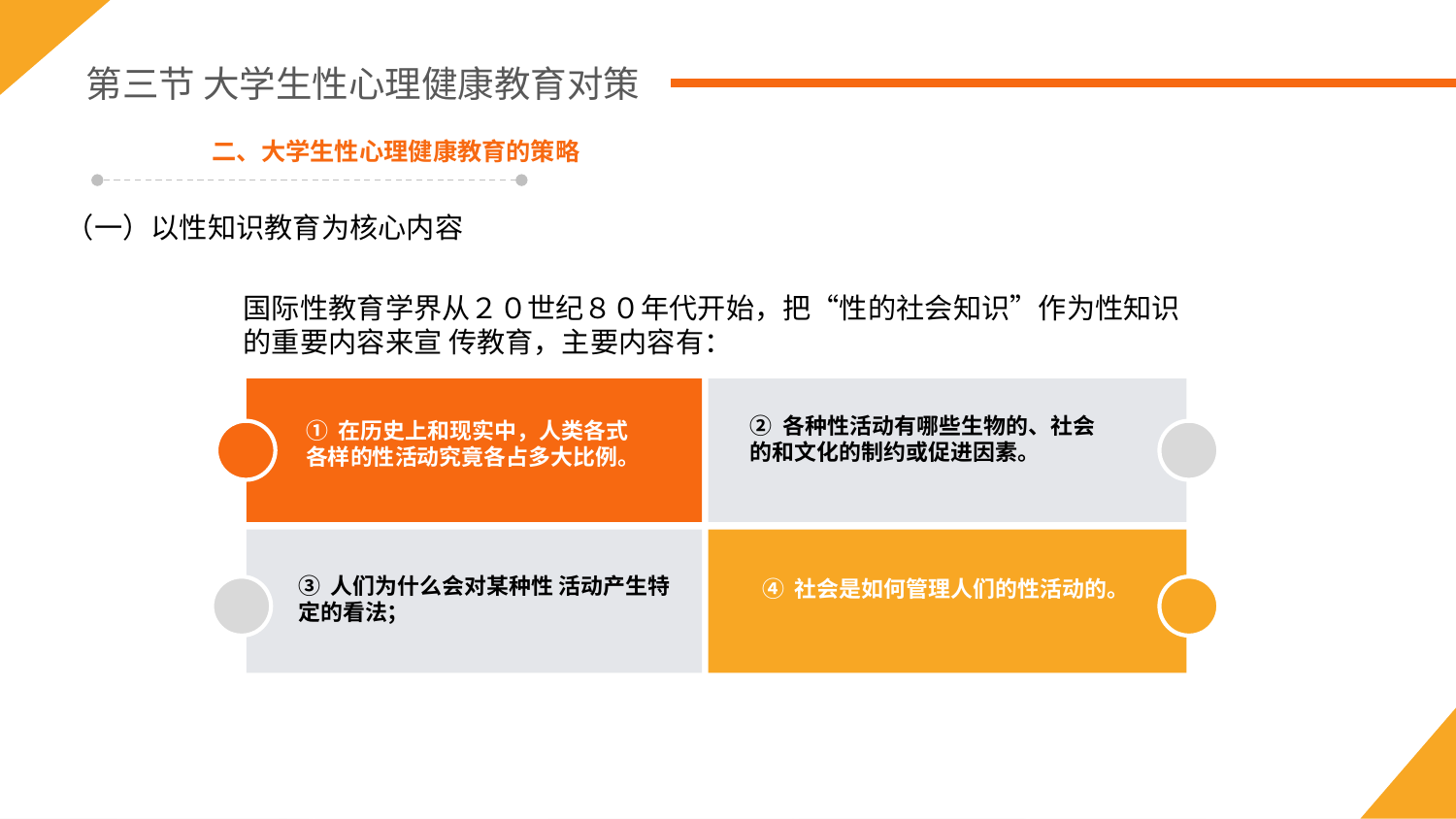

第三节 大学生性心理健康教育对策
二、大学生性心理健康教育的策略
（一）以性知识教育为核心内容
国际性教育学界从２０世纪８０年代开始，把“性的社会知识”作为性知识的重要内容来宣 传教育，主要内容有：

② 各种性活动有哪些生物的、社会的和文化的制约或促进因素。
① 在历史上和现实中，人类各式各样的性活动究竟各占多大比例。

③ 人们为什么会对某种性 活动产生特定的看法；
④ 社会是如何管理人们的性活动的。